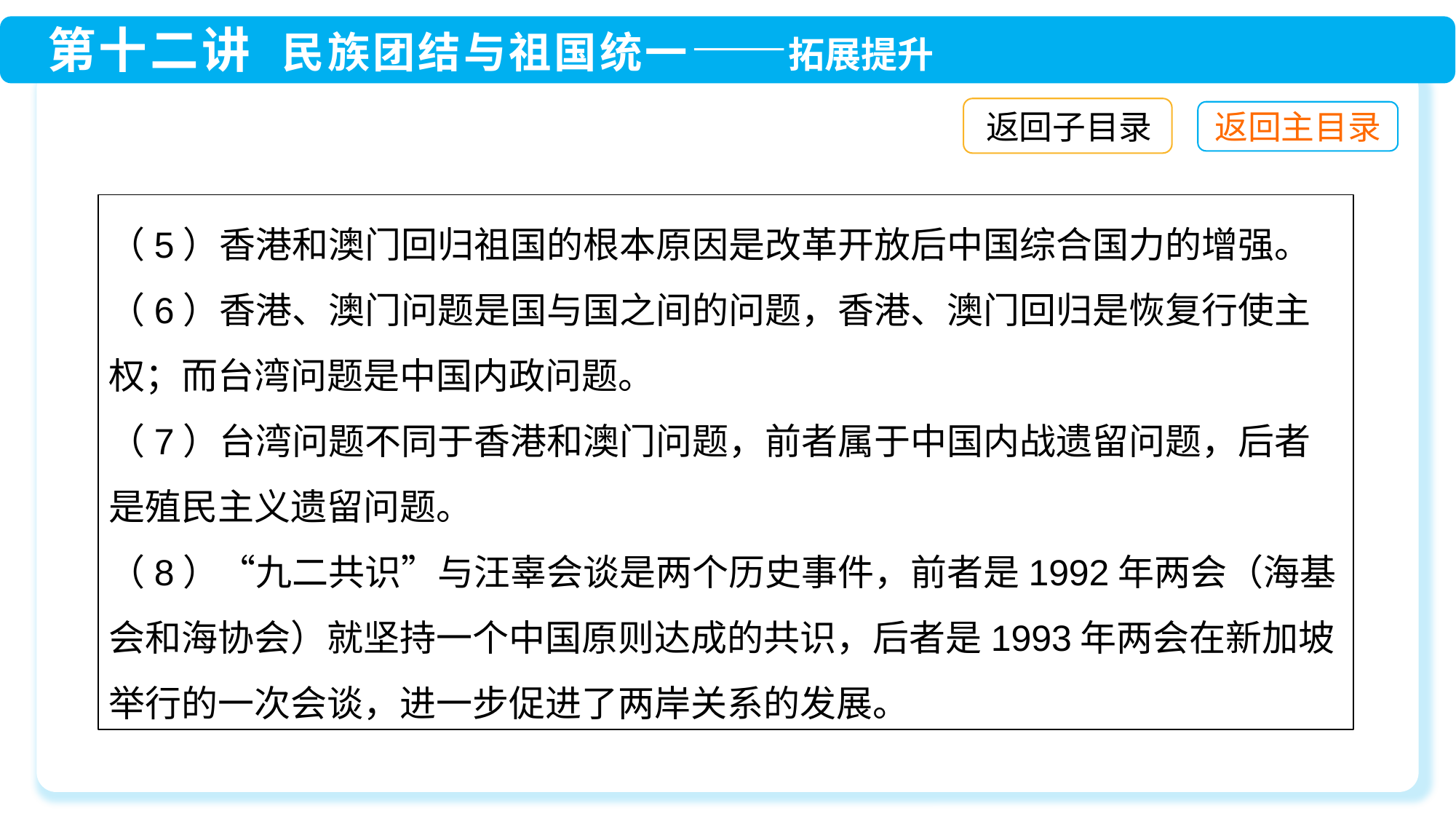

返回子目录
（5）香港和澳门回归祖国的根本原因是改革开放后中国综合国力的增强。
（6）香港、澳门问题是国与国之间的问题，香港、澳门回归是恢复行使主权；而台湾问题是中国内政问题。
（7）台湾问题不同于香港和澳门问题，前者属于中国内战遗留问题，后者是殖民主义遗留问题。
（8）“九二共识”与汪辜会谈是两个历史事件，前者是1992年两会（海基会和海协会）就坚持一个中国原则达成的共识，后者是1993年两会在新加坡举行的一次会谈，进一步促进了两岸关系的发展。